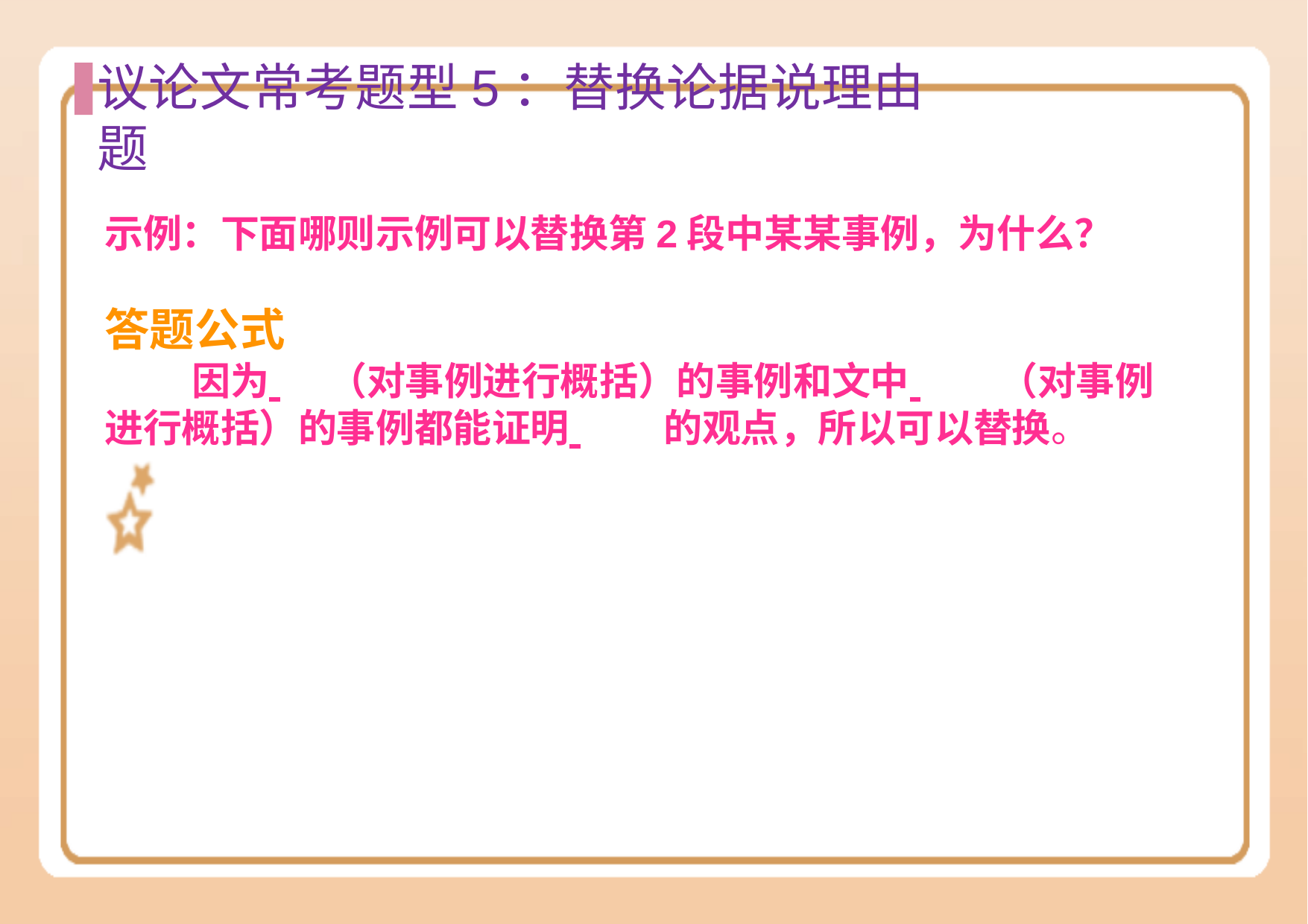

# 议论⽂常考题型5：替换论据说理由题

示例：下面哪则示例可以替换第2段中某某事例，为什么？
答题公式
因为 	（对事例进行概括）的事例和文中 	（对事例 进行概括）的事例都能证明 	的观点，所以可以替换。